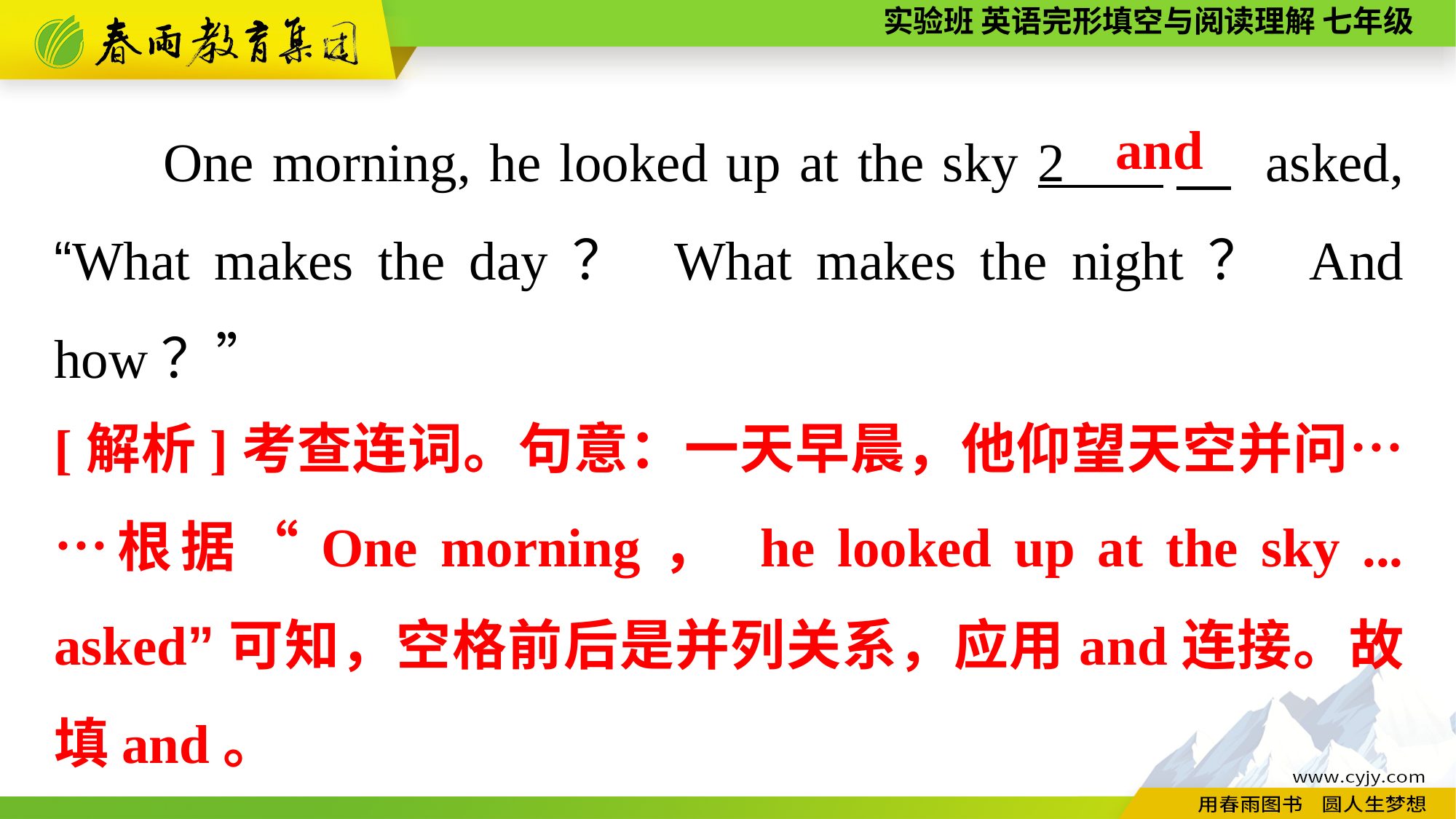

One morning, he looked up at the sky 2     　 asked, “What makes the day？ What makes the night？ And how？”
and
[解析]考查连词。句意：一天早晨，他仰望天空并问……根据“One morning， he looked up at the sky ... asked”可知，空格前后是并列关系，应用and连接。故填and。